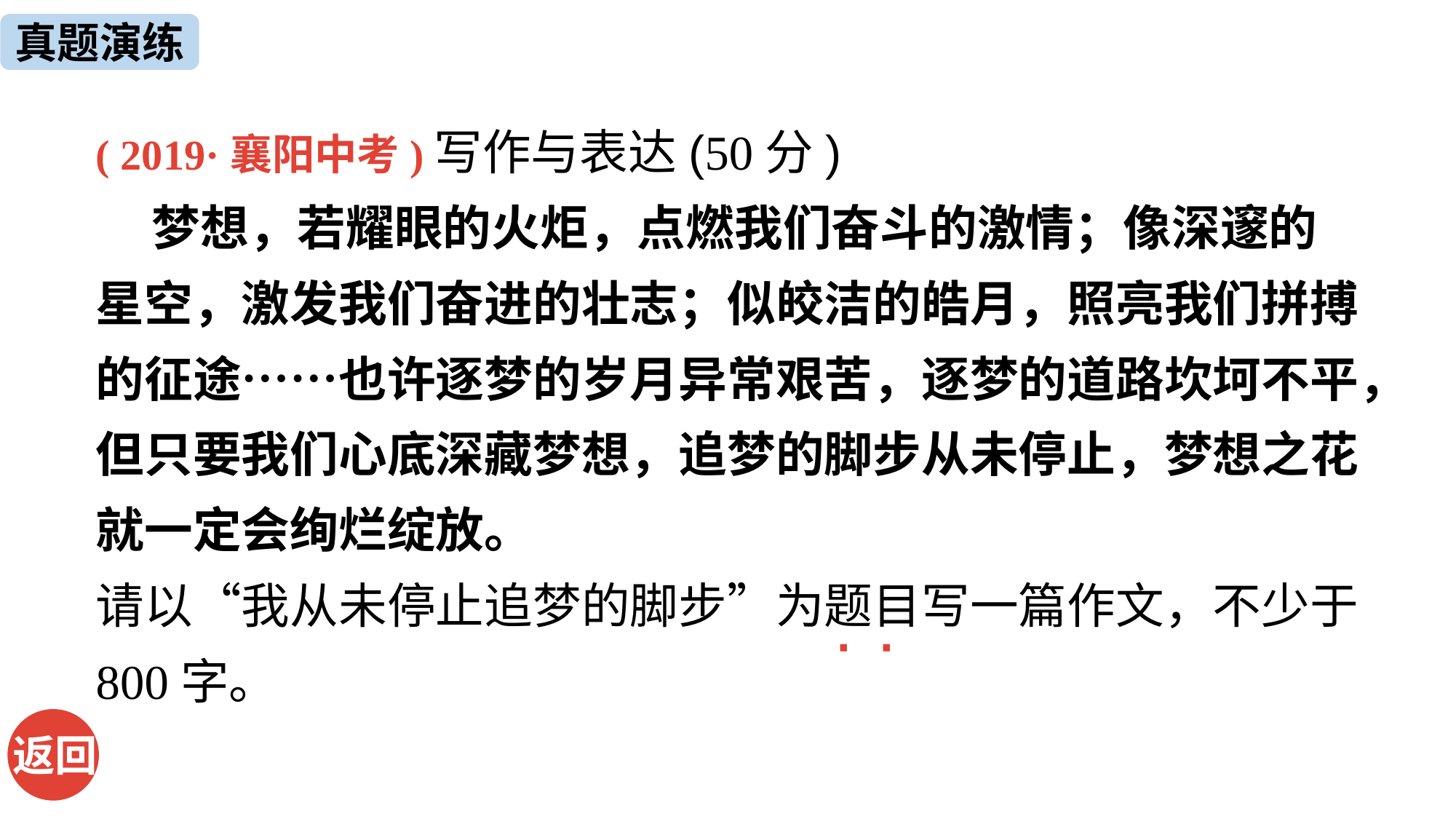

真题演练
( 2019·襄阳中考)写作与表达(50分)
    梦想，若耀眼的火炬，点燃我们奋斗的激情；像深邃的星空，激发我们奋进的壮志；似皎洁的皓月，照亮我们拼搏的征途……也许逐梦的岁月异常艰苦，逐梦的道路坎坷不平，但只要我们心底深藏梦想，追梦的脚步从未停止，梦想之花就一定会绚烂绽放。
请以“我从未停止追梦的脚步”为题目写一篇作文，不少于800字。
·  ·

返回